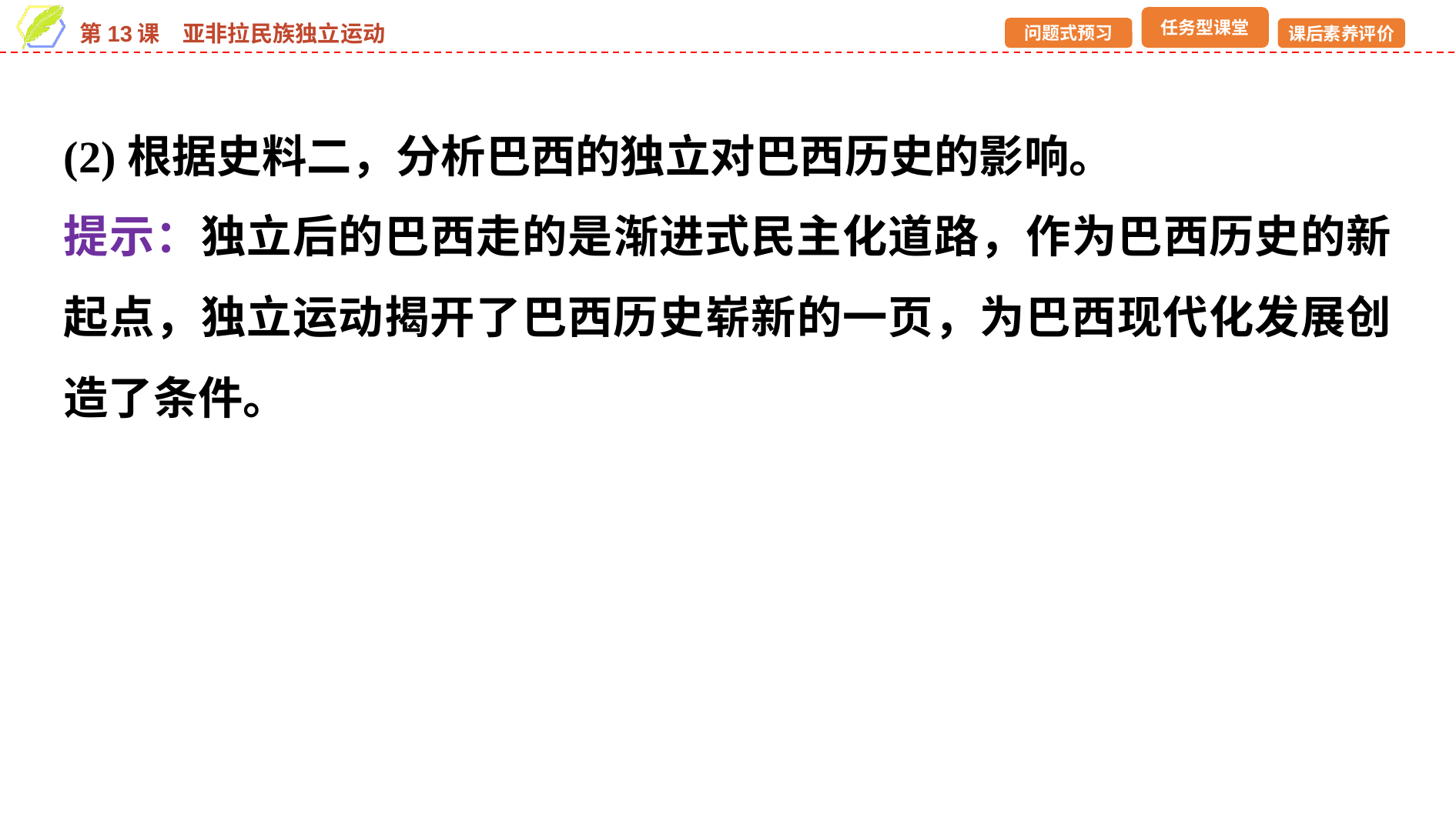

(2)根据史料二，分析巴西的独立对巴西历史的影响。
提示：独立后的巴西走的是渐进式民主化道路，作为巴西历史的新起点，独立运动揭开了巴西历史崭新的一页，为巴西现代化发展创造了条件。